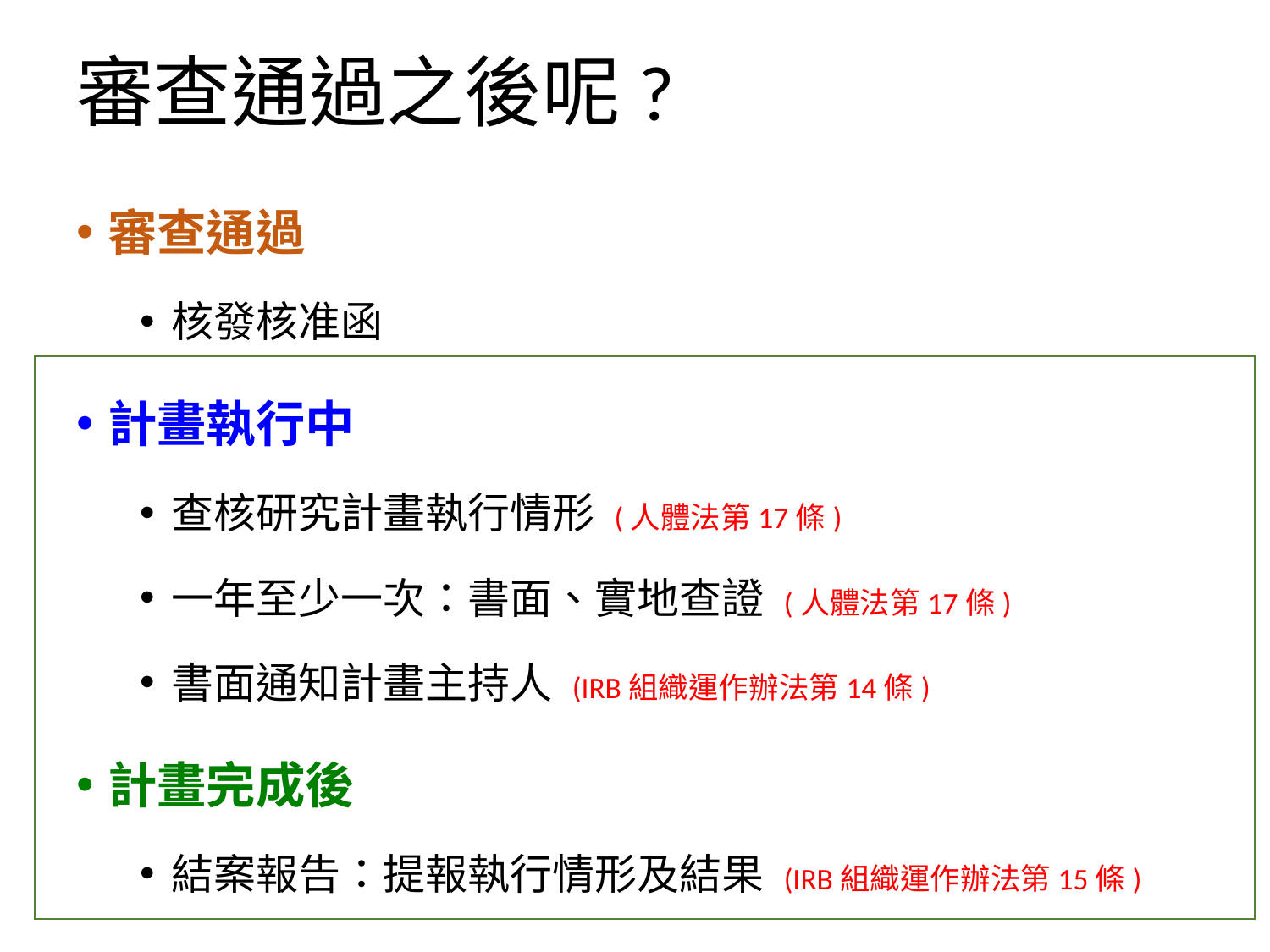

# 審查通過之後呢?
審查通過
核發核准函
計畫執行中
查核研究計畫執行情形 (人體法第17條)
一年至少一次：書面、實地查證 (人體法第17條)
書面通知計畫主持人 (IRB組織運作辦法第14條)
計畫完成後
結案報告：提報執行情形及結果 (IRB組織運作辦法第15條)